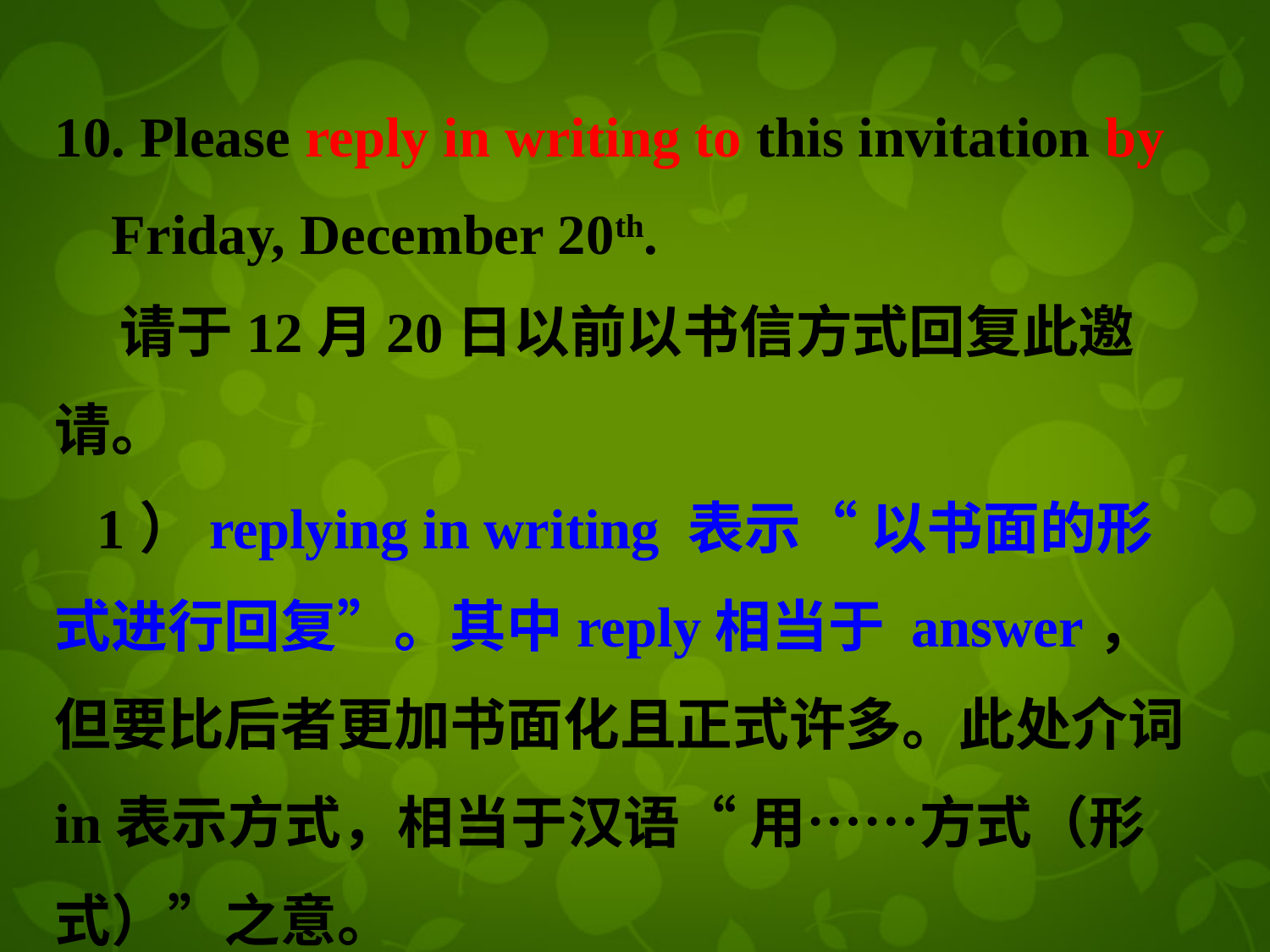

10. Please reply in writing to this invitation by
    Friday, December 20th.
    请于12月20日以前以书信方式回复此邀请。
   1）replying in writing 表示“ 以书面的形式进行回复”。其中reply相当于 answer，但要比后者更加书面化且正式许多。此处介词in表示方式，相当于汉语“ 用……方式（形式）”之意。